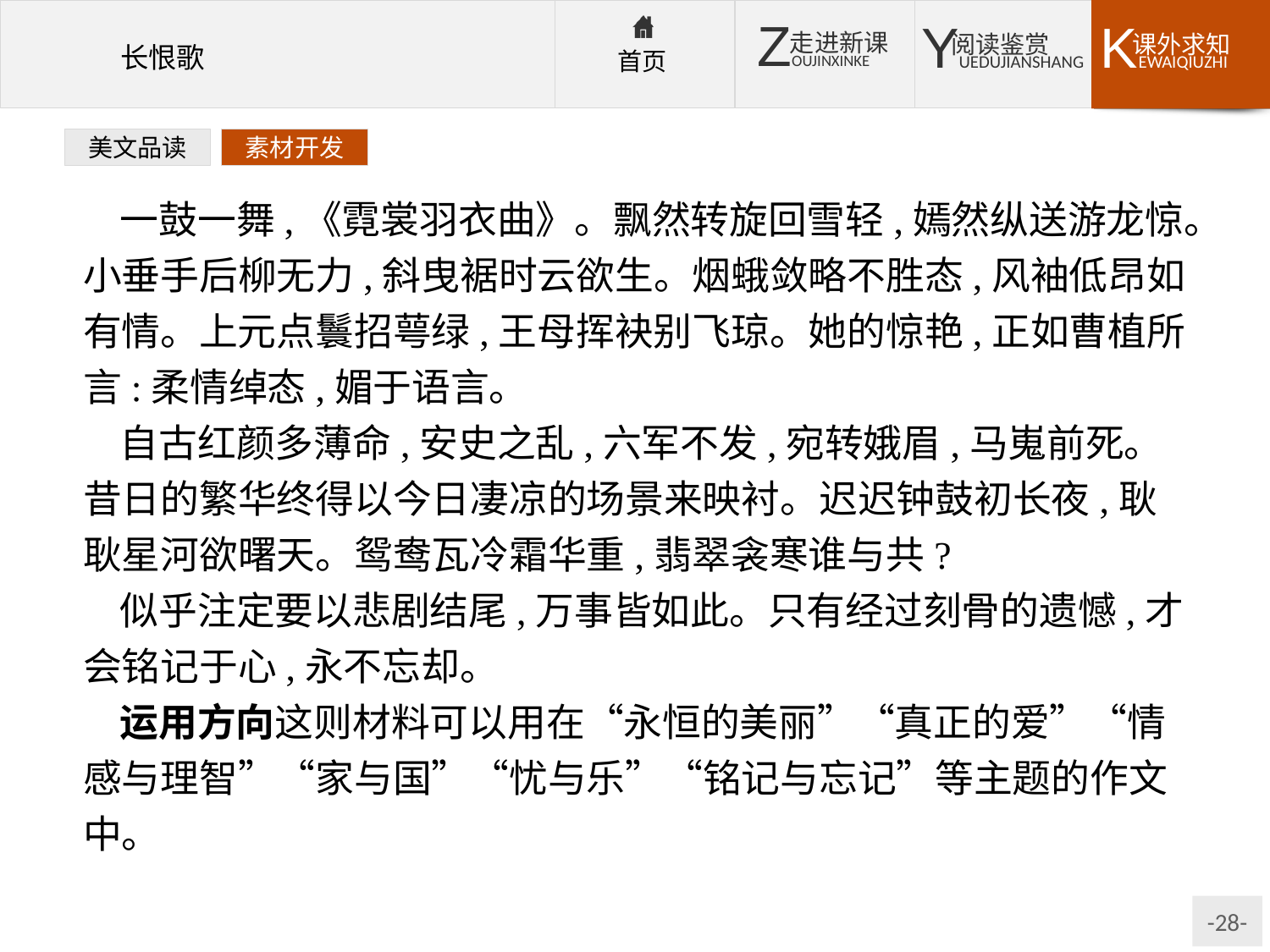

美文品读
素材开发
一鼓一舞,《霓裳羽衣曲》。飘然转旋回雪轻,嫣然纵送游龙惊。小垂手后柳无力,斜曳裾时云欲生。烟蛾敛略不胜态,风袖低昂如有情。上元点鬟招萼绿,王母挥袂别飞琼。她的惊艳,正如曹植所言:柔情绰态,媚于语言。
自古红颜多薄命,安史之乱,六军不发,宛转娥眉,马嵬前死。昔日的繁华终得以今日凄凉的场景来映衬。迟迟钟鼓初长夜,耿耿星河欲曙天。鸳鸯瓦冷霜华重,翡翠衾寒谁与共?
似乎注定要以悲剧结尾,万事皆如此。只有经过刻骨的遗憾,才会铭记于心,永不忘却。
运用方向这则材料可以用在“永恒的美丽”“真正的爱”“情感与理智”“家与国”“忧与乐”“铭记与忘记”等主题的作文中。